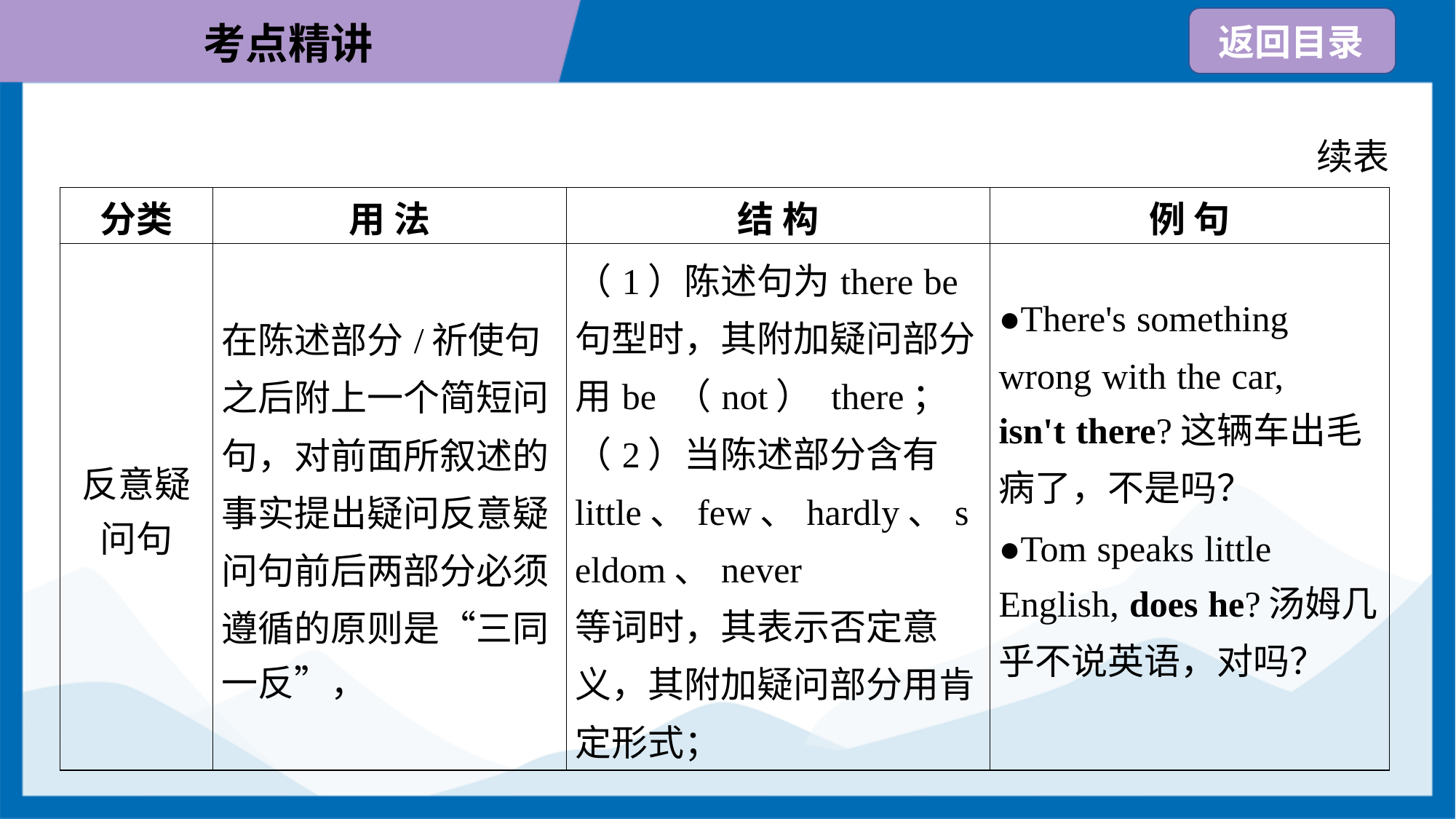

续表
| 分类 | 用 法 | 结 构 | 例 句 |
| --- | --- | --- | --- |
| 反意疑 问句 | 在陈述部分/祈使句 之后附上一个简短问 句，对前面所叙述的 事实提出疑问反意疑 问句前后两部分必须 遵循的原则是“三同 一反”， | （1）陈述句为there be句型时，其附加疑问部分用be （not） there； （2）当陈述部分含有little、few、hardly、seldom、never 等词时，其表示否定意义，其附加疑问部分用肯定形式； | ●There's something wrong with the car, isn't there?这辆车出毛病了，不是吗？ ●Tom speaks little English, does he?汤姆几乎不说英语，对吗？ |